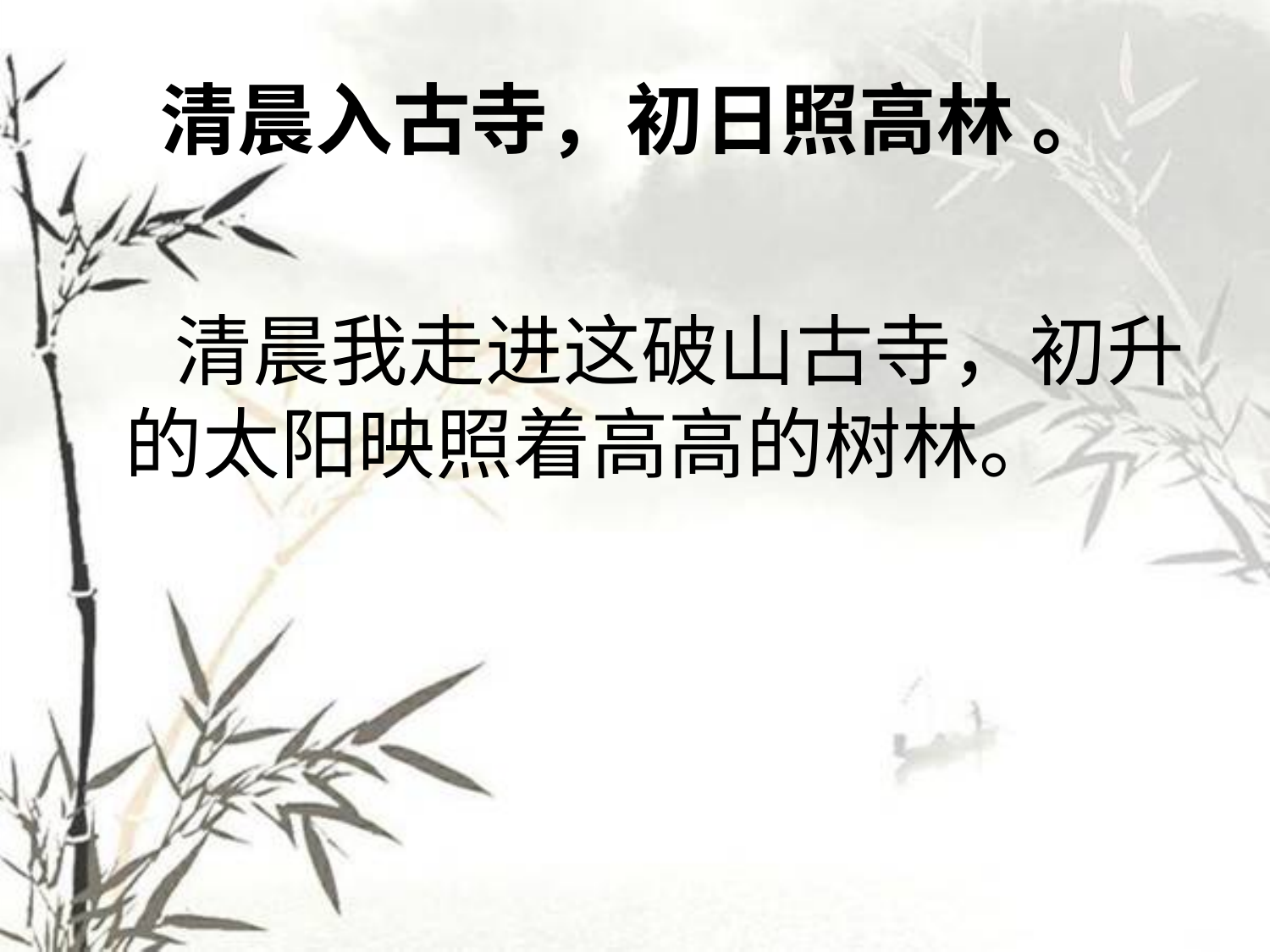

# 清晨入古寺，初日照高林 。
     清晨我走进这破山古寺，初升的太阳映照着高高的树林。